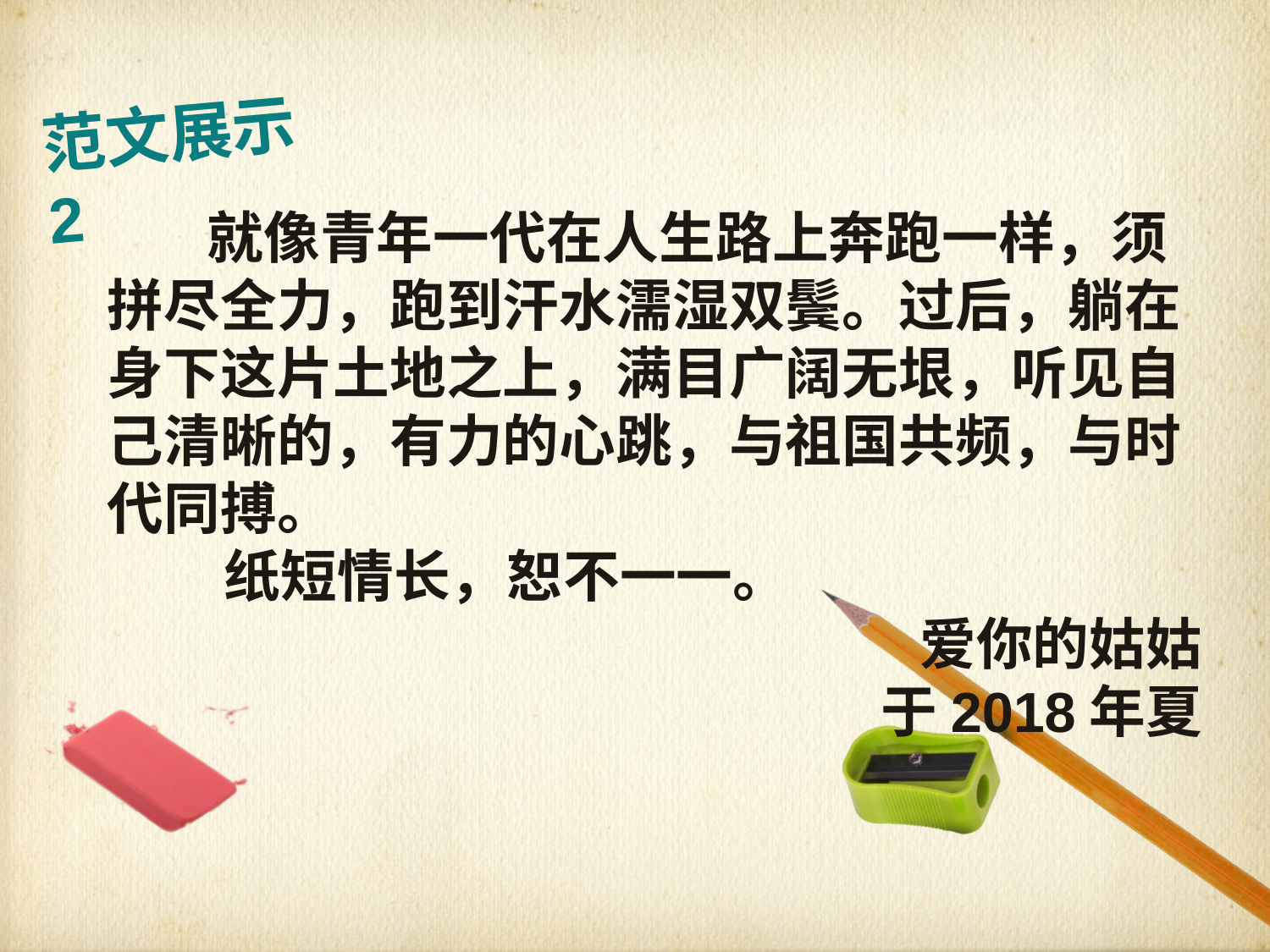

范文展示2
        就像青年一代在人生路上奔跑一样，须拼尽全力，跑到汗水濡湿双鬓。过后，躺在身下这片土地之上，满目广阔无垠，听见自己清晰的，有力的心跳，与祖国共频，与时代同搏。
        纸短情长，恕不一一。
爱你的姑姑
于2018年夏